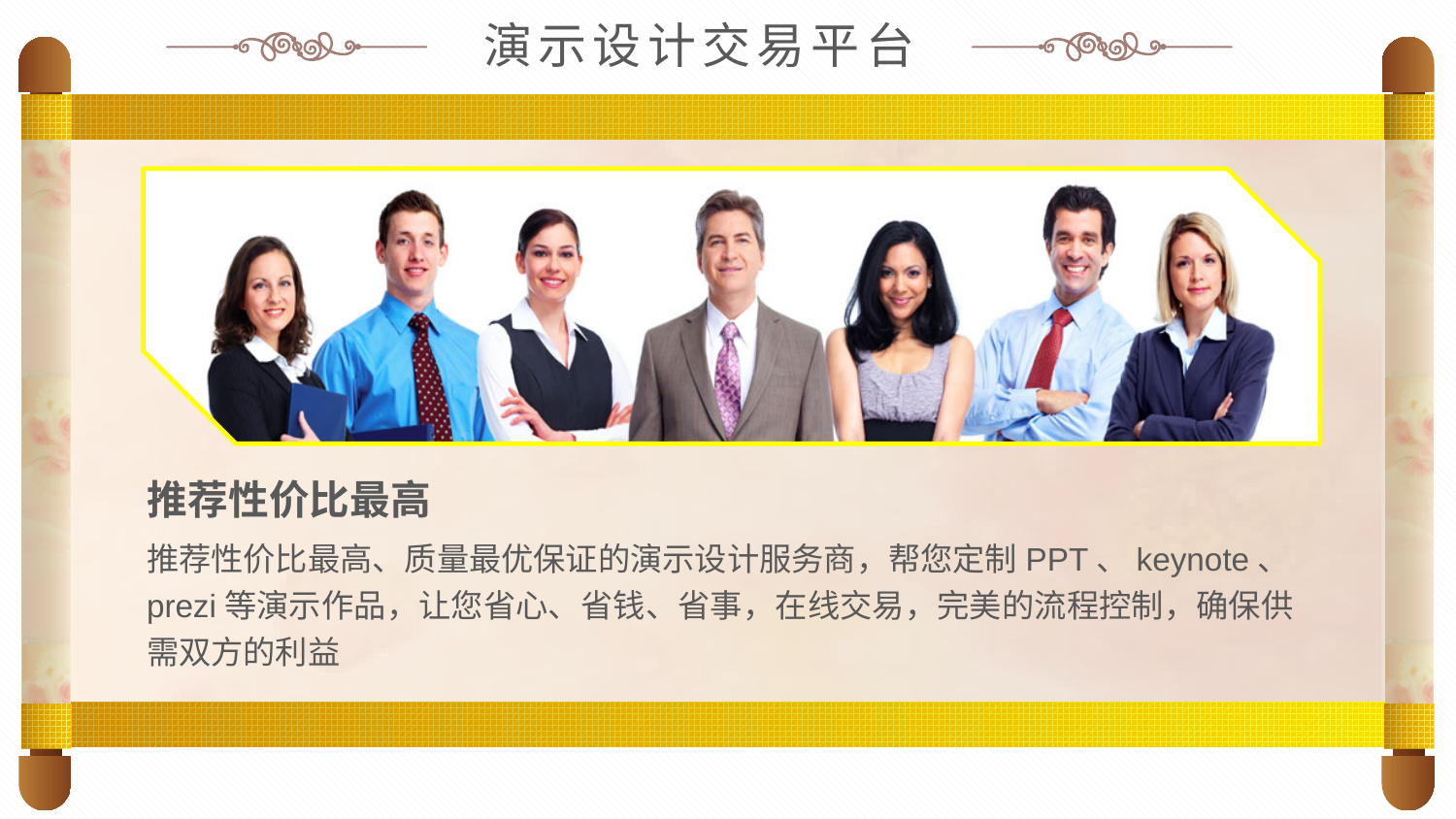

演示设计交易平台

推荐性价比最高
推荐性价比最高、质量最优保证的演示设计服务商，帮您定制PPT、keynote、prezi等演示作品，让您省心、省钱、省事，在线交易，完美的流程控制，确保供需双方的利益